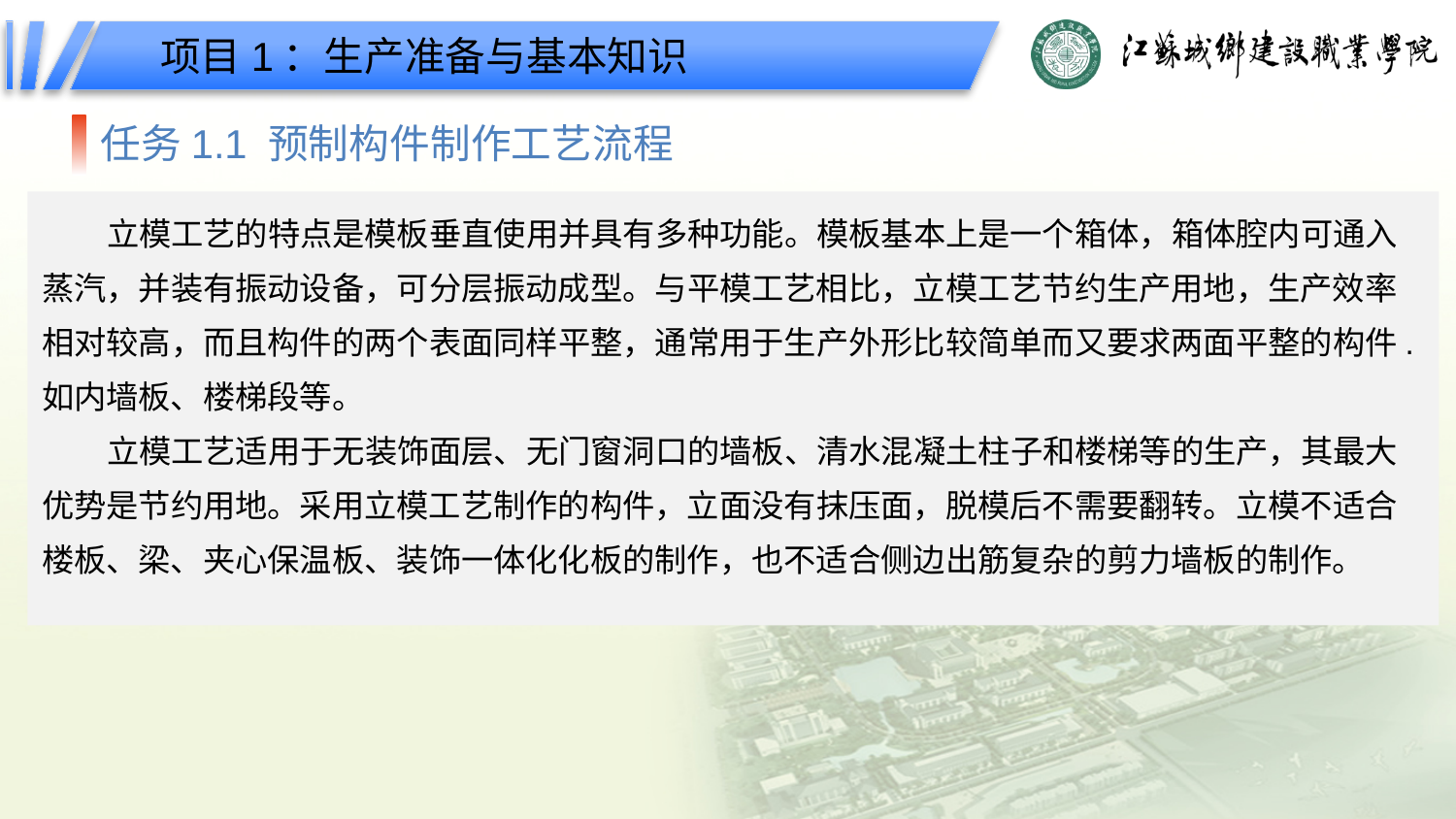

项目1：生产准备与基本知识
任务1.1 预制构件制作工艺流程

立模工艺的特点是模板垂直使用并具有多种功能。模板基本上是一个箱体，箱体腔内可通入蒸汽，并装有振动设备，可分层振动成型。与平模工艺相比，立模工艺节约生产用地，生产效率相对较高，而且构件的两个表面同样平整，通常用于生产外形比较简单而又要求两面平整的构件.如内墙板、楼梯段等。
立模工艺适用于无装饰面层、无门窗洞口的墙板、清水混凝土柱子和楼梯等的生产，其最大优势是节约用地。采用立模工艺制作的构件，立面没有抹压面，脱模后不需要翻转。立模不适合楼板、梁、夹心保温板、装饰一体化化板的制作，也不适合侧边出筋复杂的剪力墙板的制作。